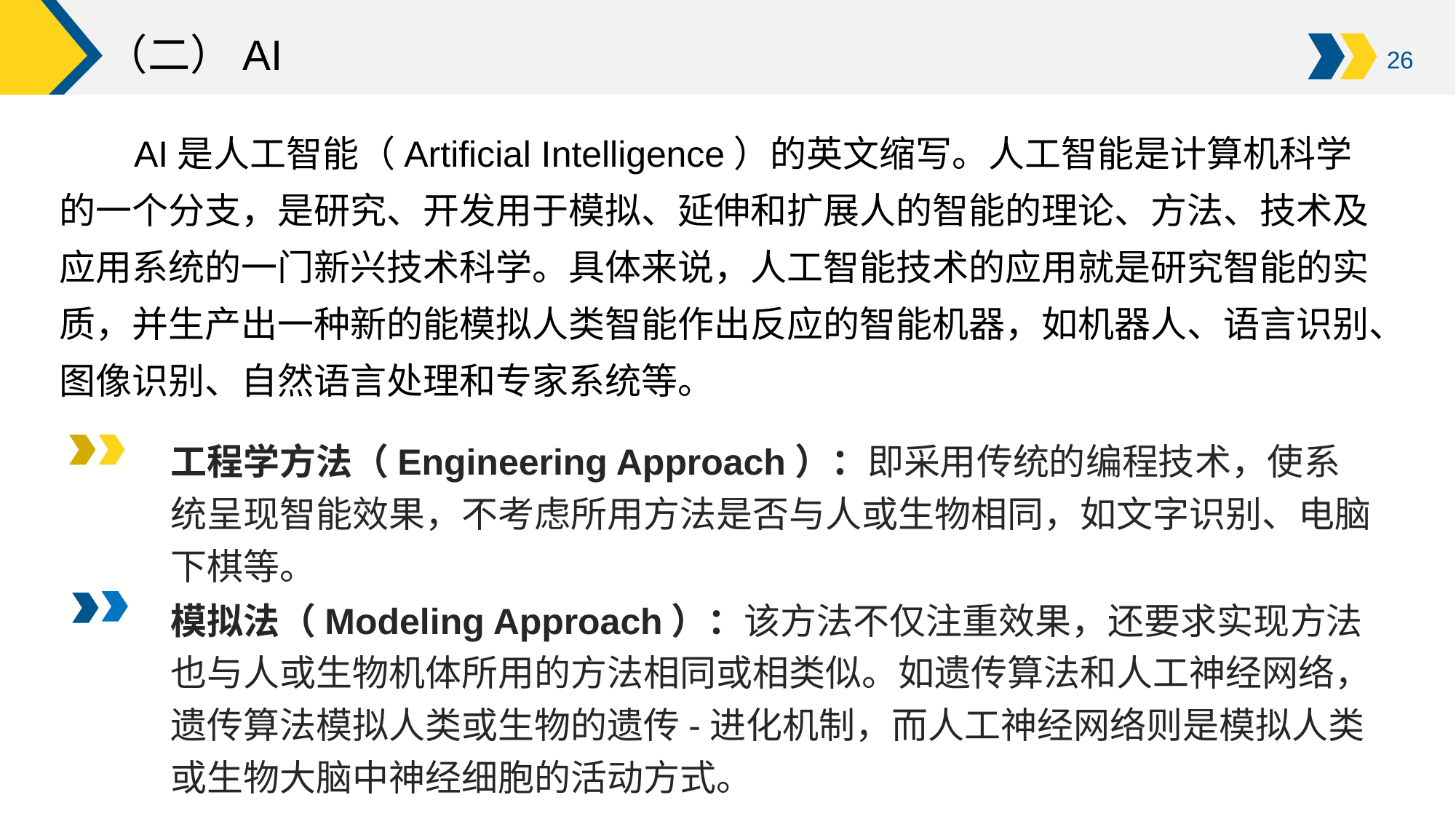

# （二）AI
AI是人工智能（Artificial Intelligence）的英文缩写。人工智能是计算机科学的一个分支，是研究、开发用于模拟、延伸和扩展人的智能的理论、方法、技术及应用系统的一门新兴技术科学。具体来说，人工智能技术的应用就是研究智能的实质，并生产出一种新的能模拟人类智能作出反应的智能机器，如机器人、语言识别、图像识别、自然语言处理和专家系统等。
工程学方法（Engineering Approach）：即采用传统的编程技术，使系统呈现智能效果，不考虑所用方法是否与人或生物相同，如文字识别、电脑下棋等。

模拟法（Modeling Approach）：该方法不仅注重效果，还要求实现方法也与人或生物机体所用的方法相同或相类似。如遗传算法和人工神经网络，遗传算法模拟人类或生物的遗传-进化机制，而人工神经网络则是模拟人类或生物大脑中神经细胞的活动方式。